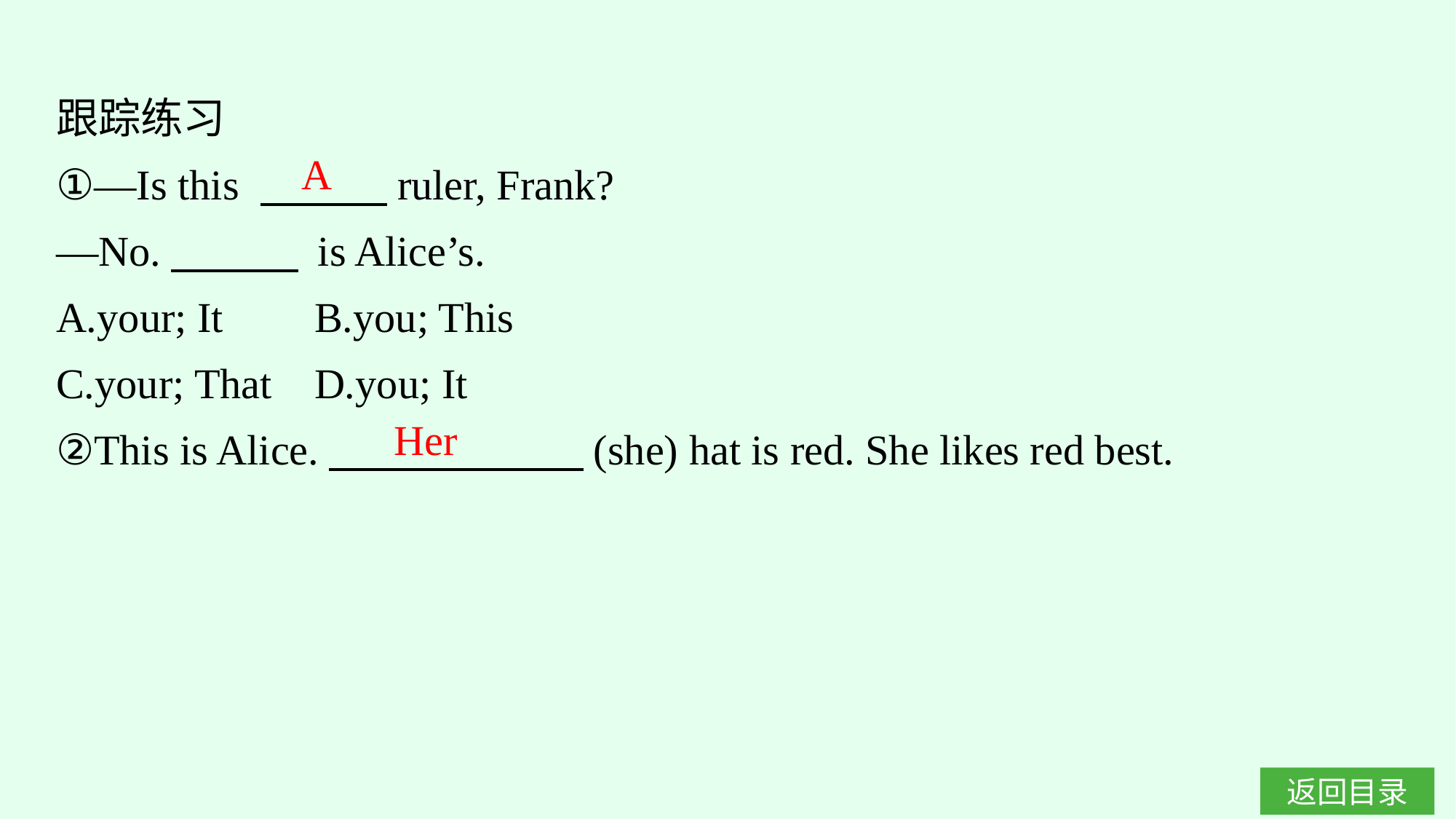

跟踪练习
①—Is this 　　　ruler, Frank?
—No.　　　 is Alice’s.
A.your; It	B.you; This
C.your; That	D.you; It
②This is Alice.　　　　　　(she) hat is red. She likes red best.
A
Her